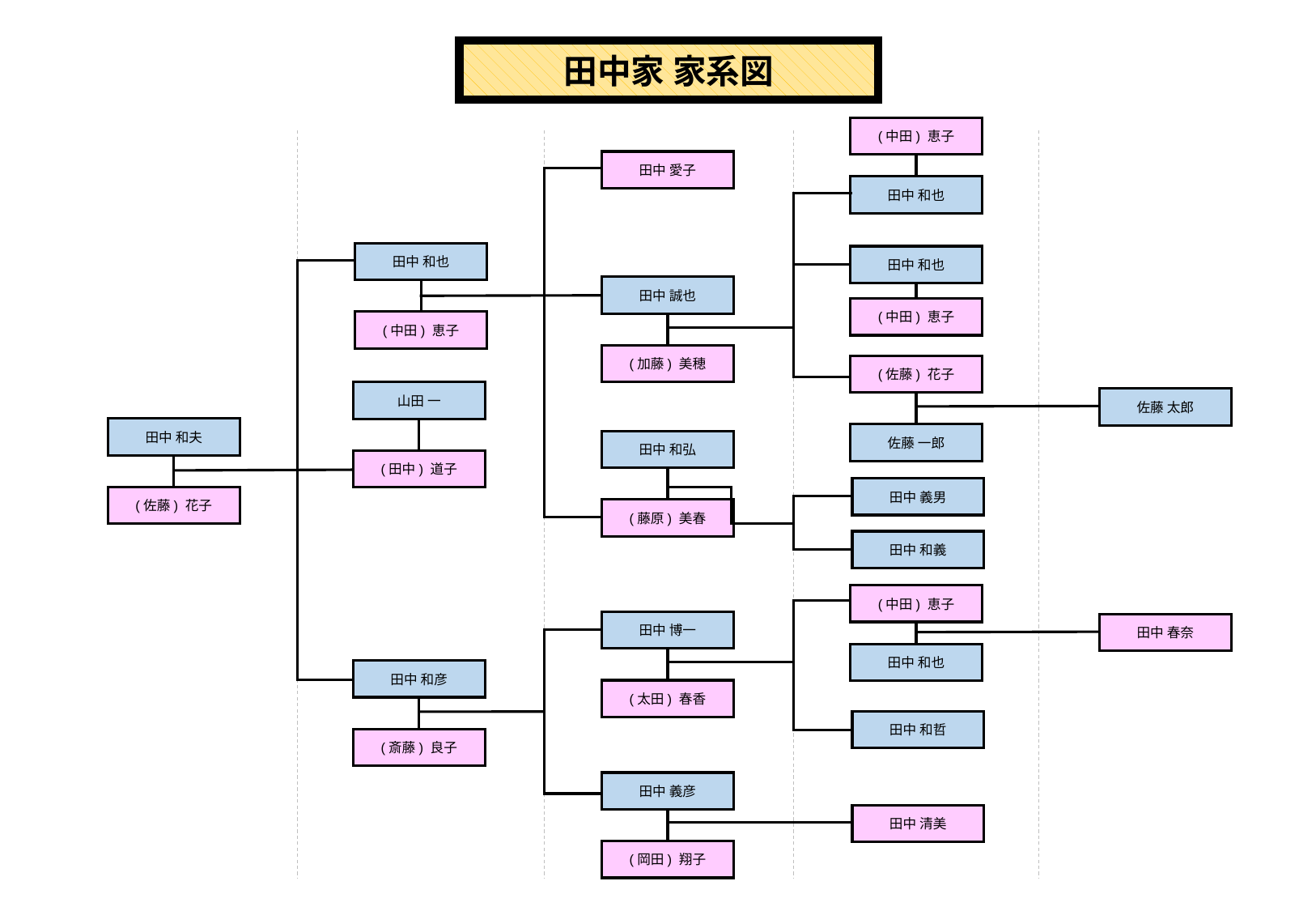

田中家 家系図
(中田) 恵子
田中 和也
田中 愛子
田中 和也
(中田) 恵子
田中 和也
(中田) 恵子

田中 誠也
(加藤) 美穂
(佐藤) 花子

山田 一
(田中) 道子
佐藤 太郎
佐藤 一郎
田中 和夫
(佐藤) 花子
田中 和弘
(藤原) 美春
田中 義男

田中 和義
(中田) 恵子
田中 和也
田中 博一
(太田) 春香
田中 春奈

田中 和彦
(斎藤) 良子
田中 和哲
田中 義彦
(岡田) 翔子
田中 清美